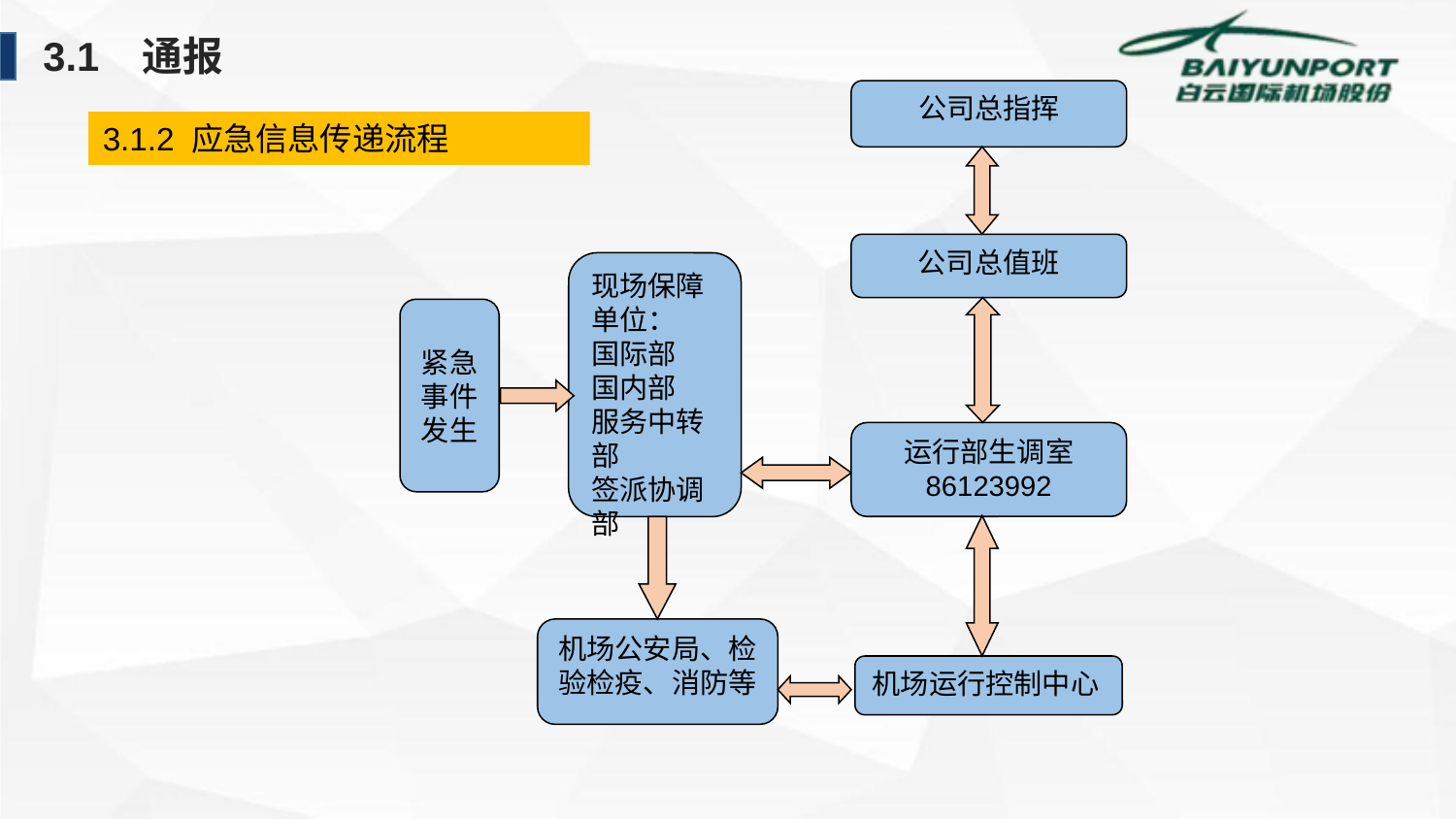

3.1   通报

       公司总指挥

公司总值班

现场保障单位：
国际部
国内部
服务中转部
签派协调部

紧急事件发生

运行部生调室
86123992

机场公安局、检验检疫、消防等

机场运行控制中心

3.1.2 应急信息传递流程